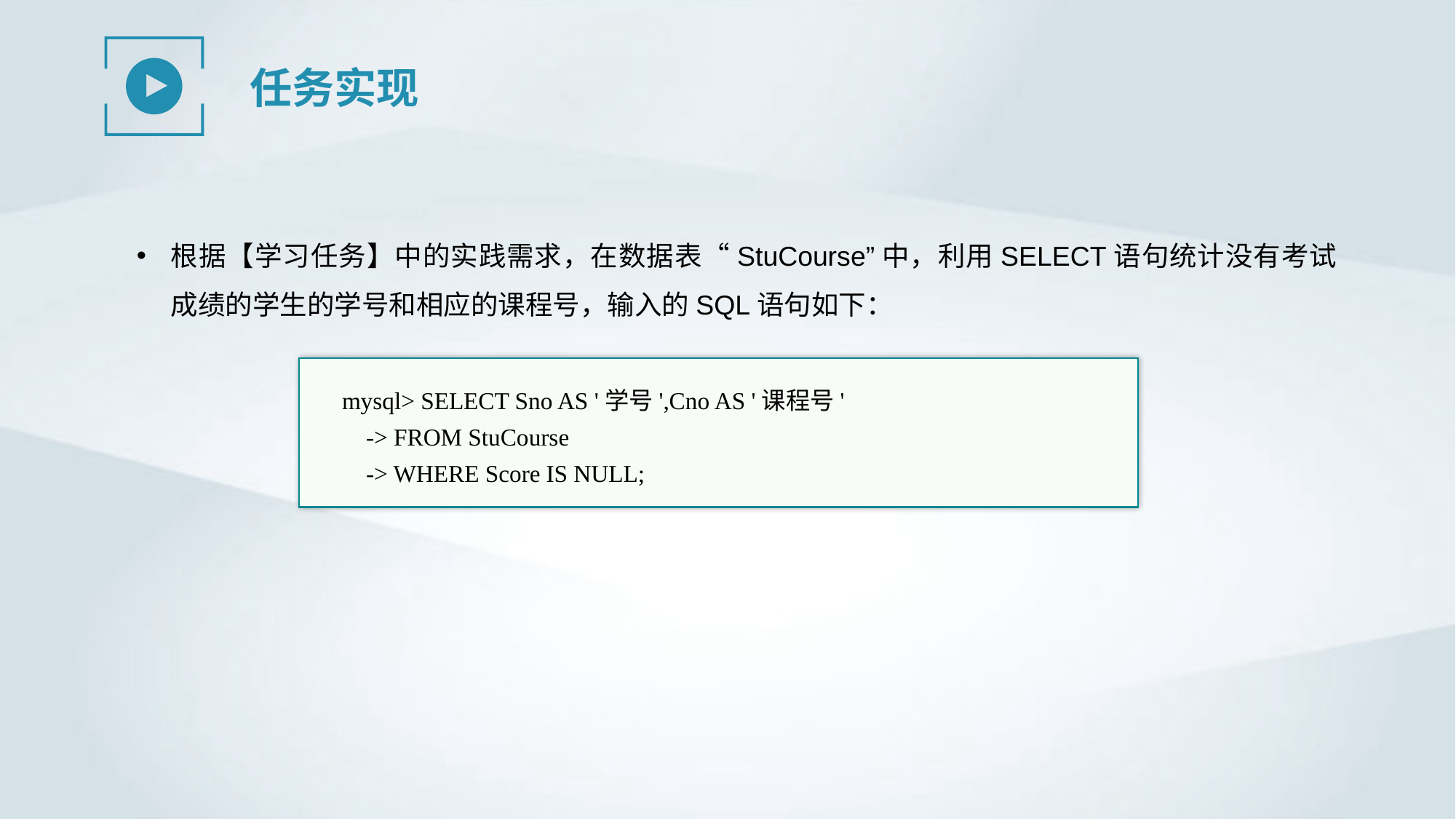

任务实现
根据【学习任务】中的实践需求，在数据表“StuCourse”中，利用SELECT语句统计没有考试成绩的学生的学号和相应的课程号，输入的SQL语句如下：
mysql> SELECT Sno AS '学号',Cno AS '课程号'
    -> FROM StuCourse
    -> WHERE Score IS NULL;